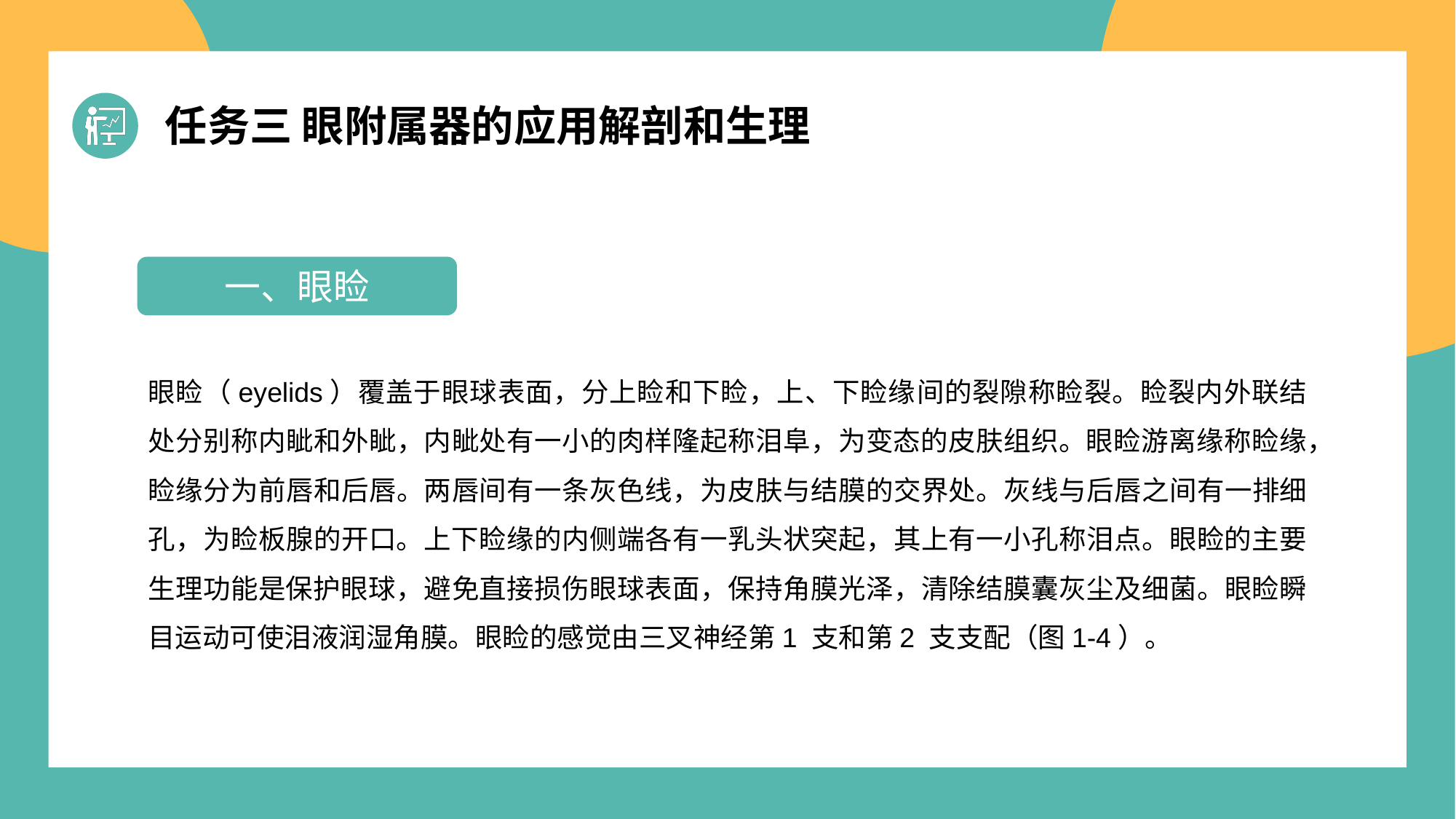

任务三 眼附属器的应用解剖和生理
一、眼睑
眼睑（eyelids）覆盖于眼球表面，分上睑和下睑，上、下睑缘间的裂隙称睑裂。睑裂内外联结处分别称内眦和外眦，内眦处有一小的肉样隆起称泪阜，为变态的皮肤组织。眼睑游离缘称睑缘，睑缘分为前唇和后唇。两唇间有一条灰色线，为皮肤与结膜的交界处。灰线与后唇之间有一排细孔，为睑板腺的开口。上下睑缘的内侧端各有一乳头状突起，其上有一小孔称泪点。眼睑的主要生理功能是保护眼球，避免直接损伤眼球表面，保持角膜光泽，清除结膜囊灰尘及细菌。眼睑瞬目运动可使泪液润湿角膜。眼睑的感觉由三叉神经第1 支和第2 支支配（图1-4）。